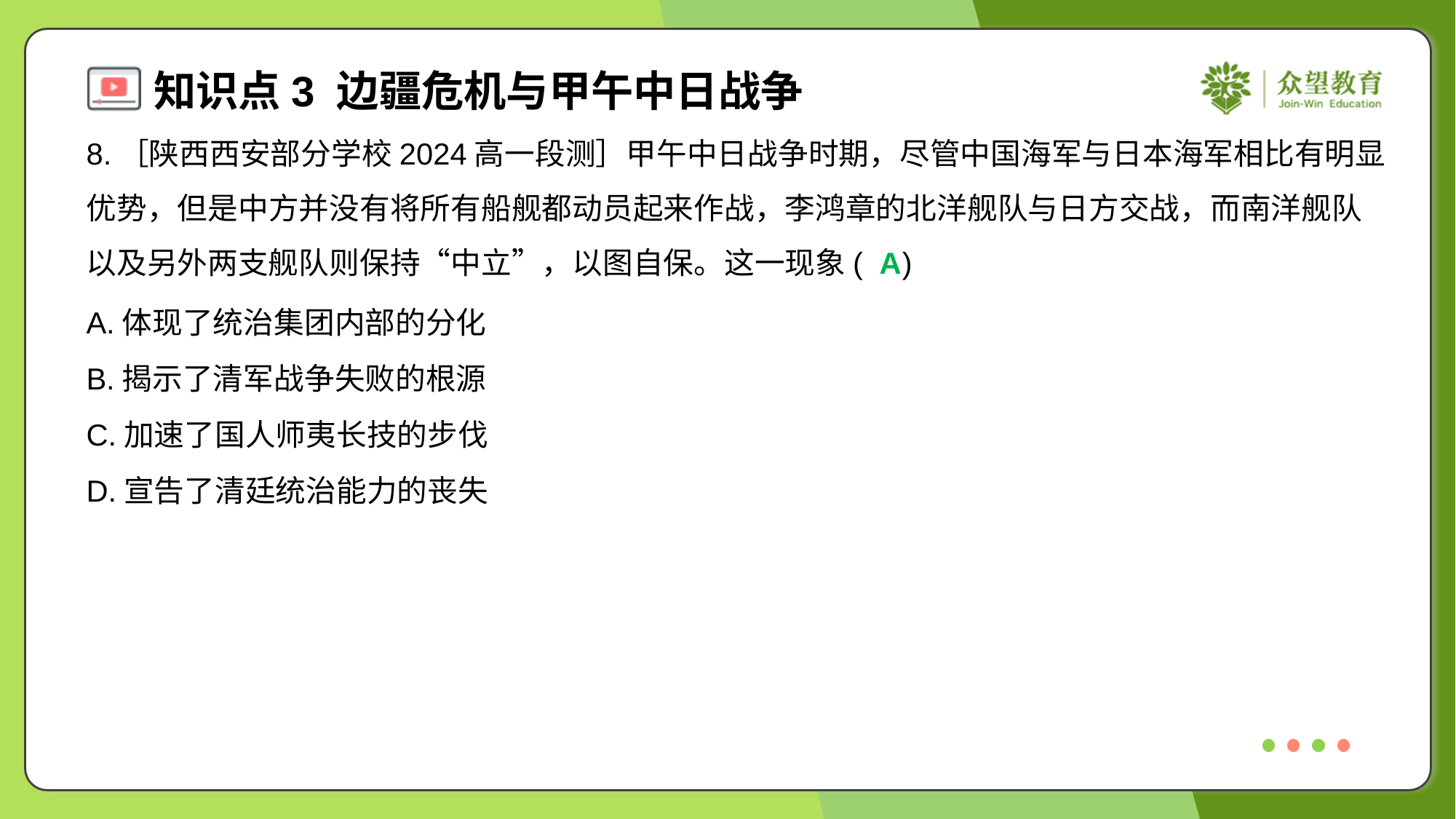

8.［陕西西安部分学校2024高一段测］甲午中日战争时期，尽管中国海军与日本海军相比有明显
优势，但是中方并没有将所有船舰都动员起来作战，李鸿章的北洋舰队与日方交战，而南洋舰队
以及另外两支舰队则保持“中立”，以图自保。这一现象(     )
A
A.体现了统治集团内部的分化
B.揭示了清军战争失败的根源
C.加速了国人师夷长技的步伐
D.宣告了清廷统治能力的丧失